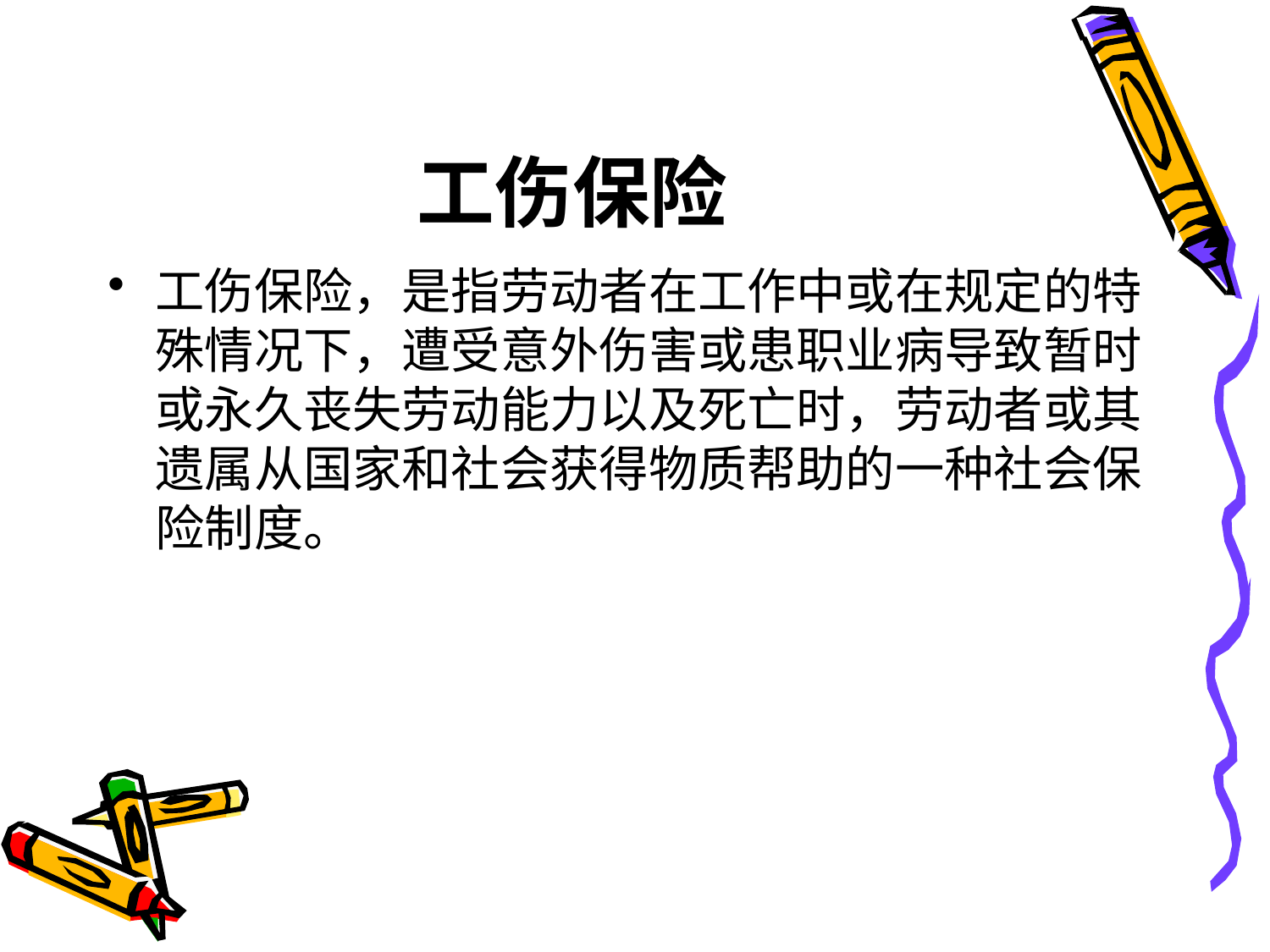

# 工伤保险
工伤保险，是指劳动者在工作中或在规定的特殊情况下，遭受意外伤害或患职业病导致暂时或永久丧失劳动能力以及死亡时，劳动者或其遗属从国家和社会获得物质帮助的一种社会保险制度。